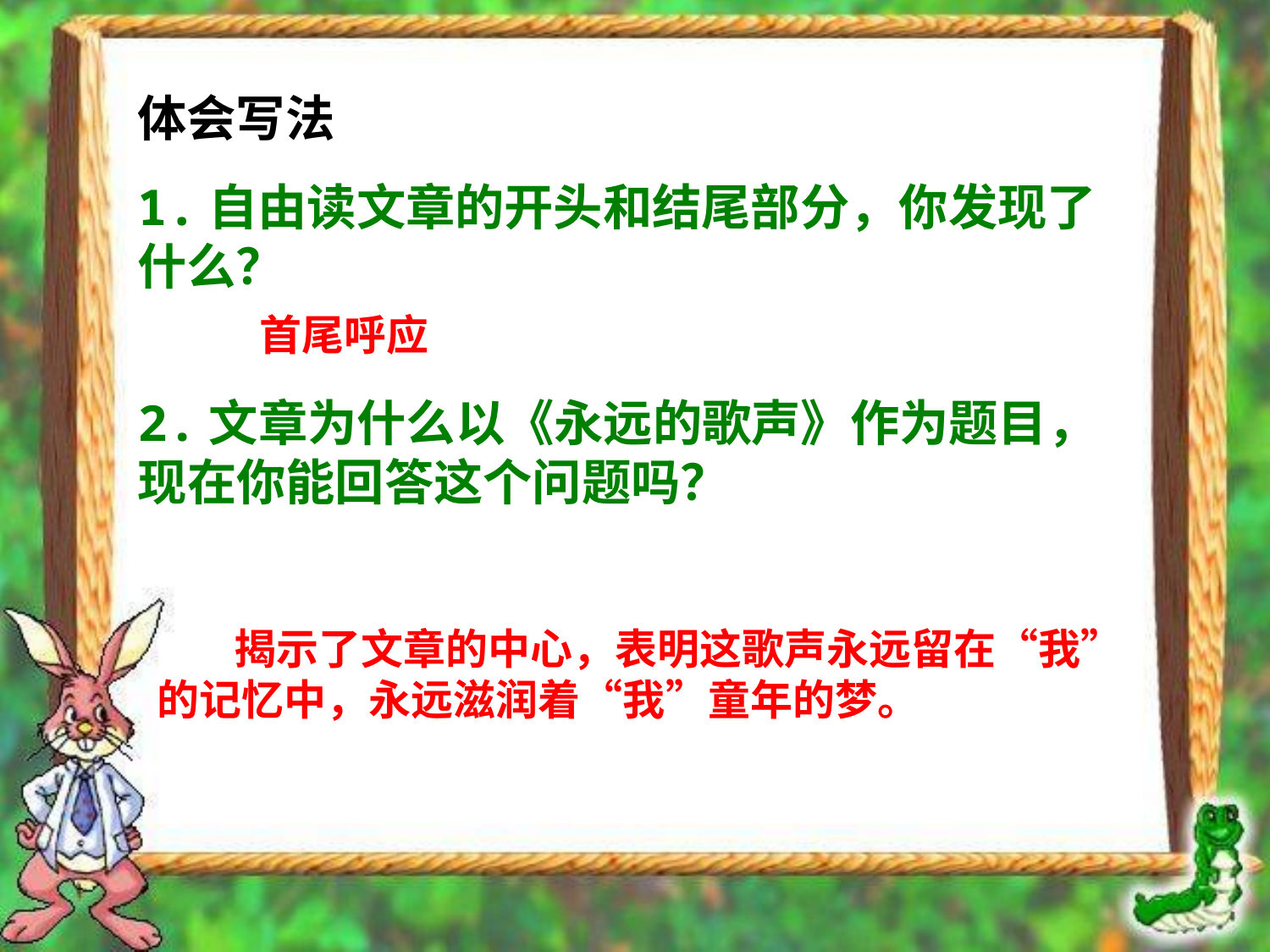

体会写法
1.自由读文章的开头和结尾部分，你发现了什么？
首尾呼应
2.文章为什么以《永远的歌声》作为题目，现在你能回答这个问题吗？
       揭示了文章的中心，表明这歌声永远留在“我”的记忆中，永远滋润着“我”童年的梦。